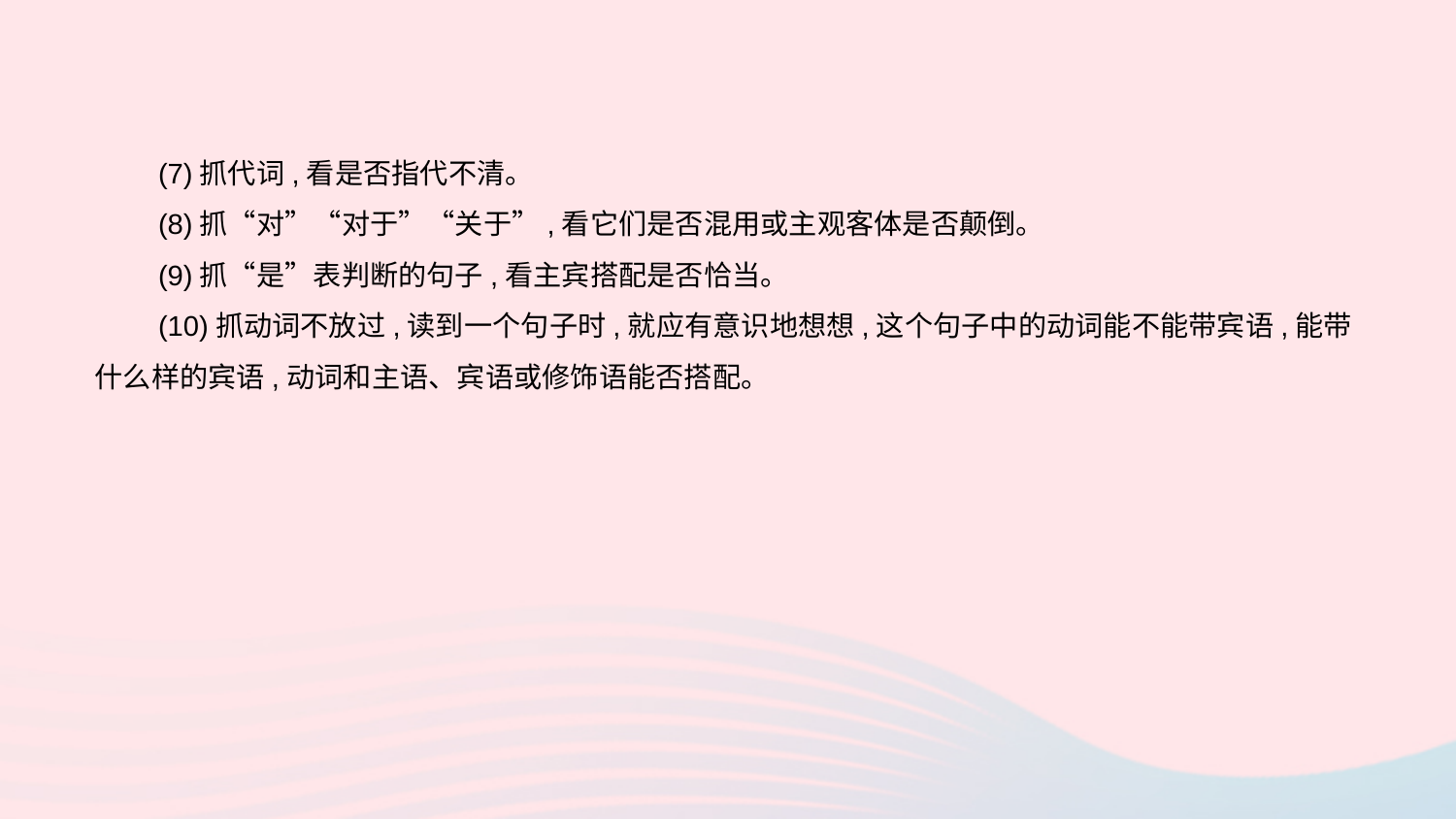

(7)抓代词,看是否指代不清。
　　(8)抓“对”“对于”“关于”,看它们是否混用或主观客体是否颠倒。
　　(9)抓“是”表判断的句子,看主宾搭配是否恰当。
　　(10)抓动词不放过,读到一个句子时,就应有意识地想想,这个句子中的动词能不能带宾语,能带什么样的宾语,动词和主语、宾语或修饰语能否搭配。